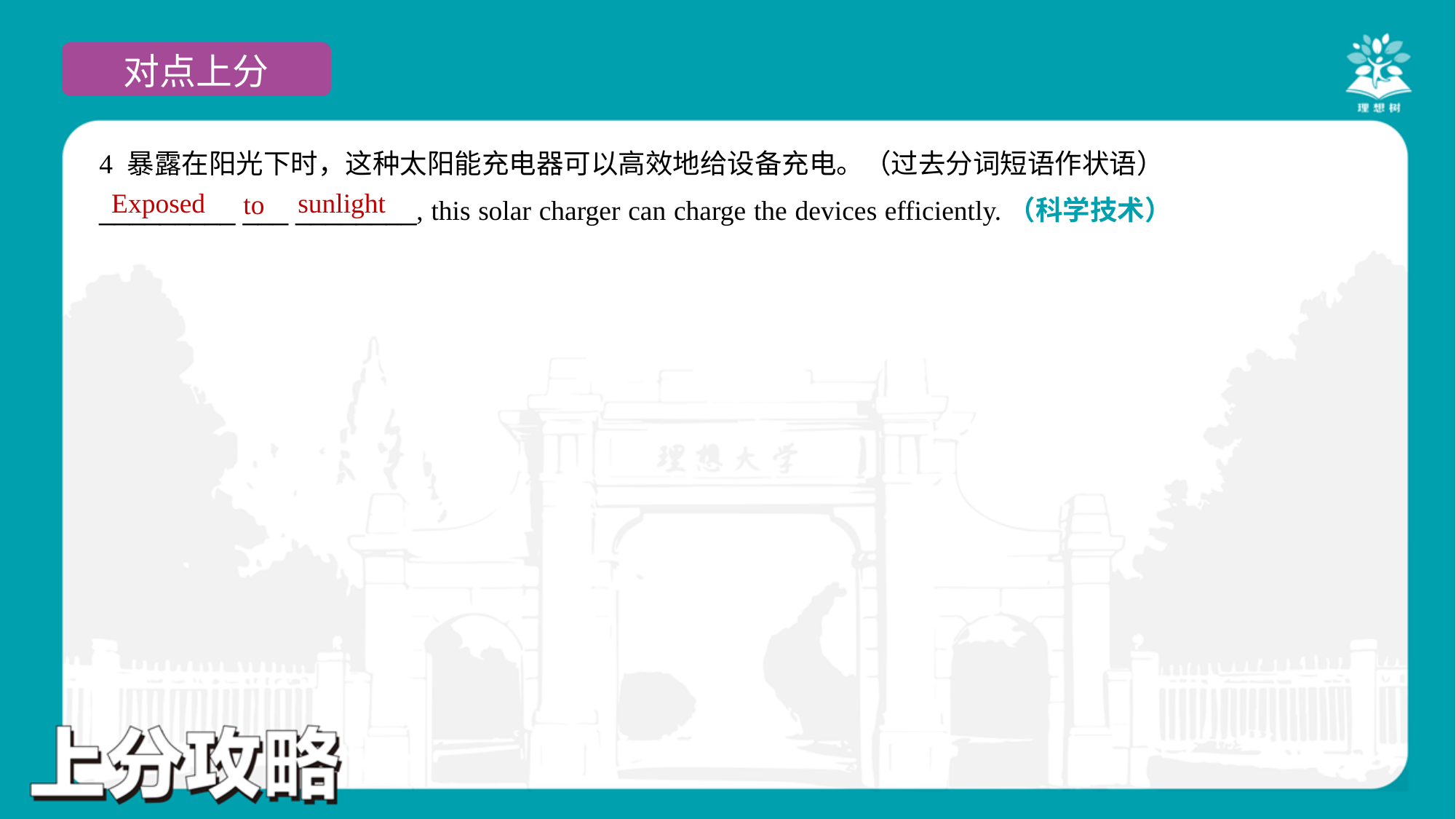

4 暴露在阳光下时，这种太阳能充电器可以高效地给设备充电。（过去分词短语作状语）
_________ ___ ________, this solar charger can charge the devices efficiently.（科学技术）
Exposed
sunlight
to